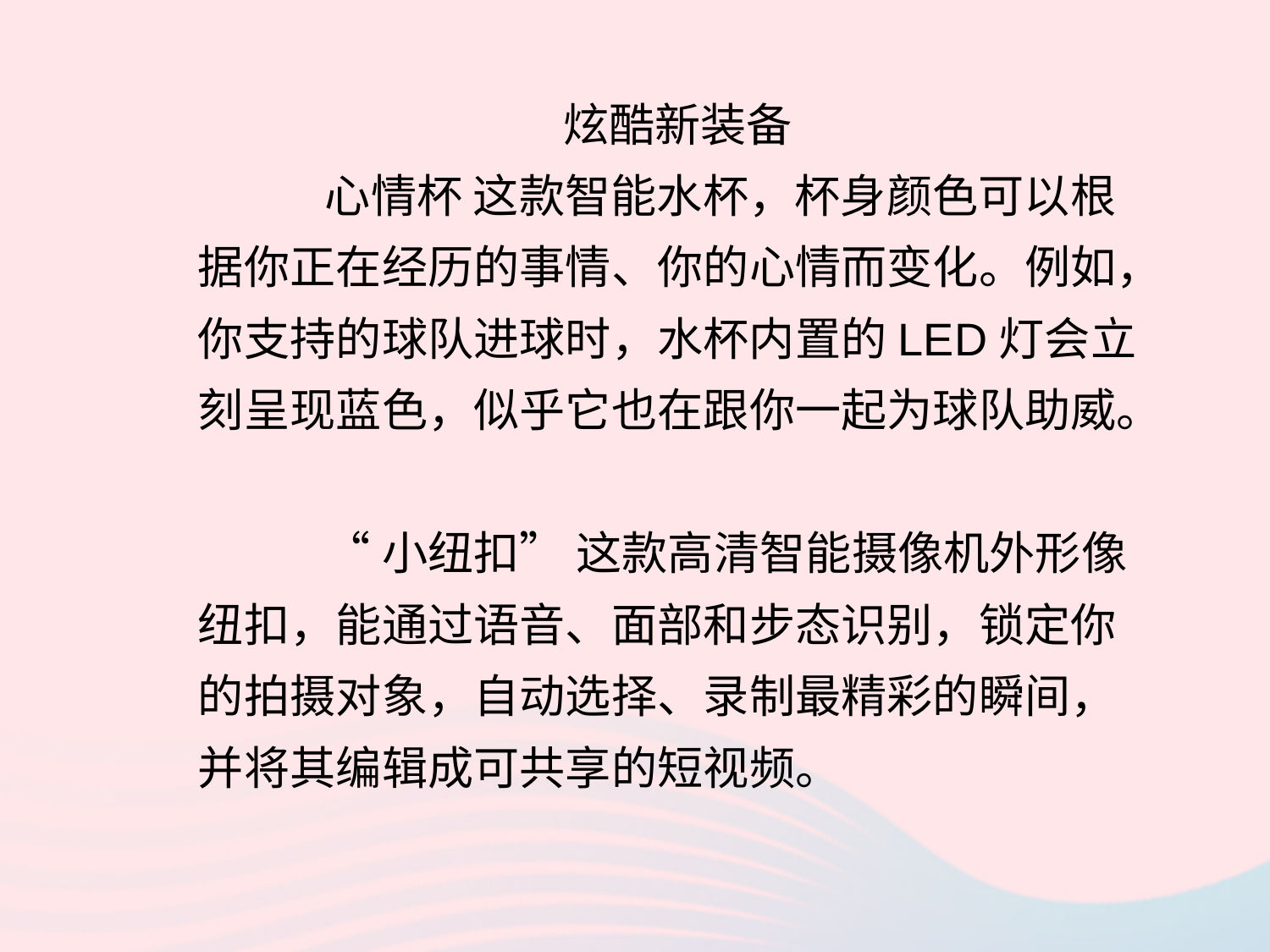

炫酷新装备
	心情杯 这款智能水杯，杯身颜色可以根据你正在经历的事情、你的心情而变化。例如，你支持的球队进球时，水杯内置的LED灯会立刻呈现蓝色，似乎它也在跟你一起为球队助威。
	“小纽扣” 这款高清智能摄像机外形像纽扣，能通过语音、面部和步态识别，锁定你的拍摄对象，自动选择、录制最精彩的瞬间，并将其编辑成可共享的短视频。